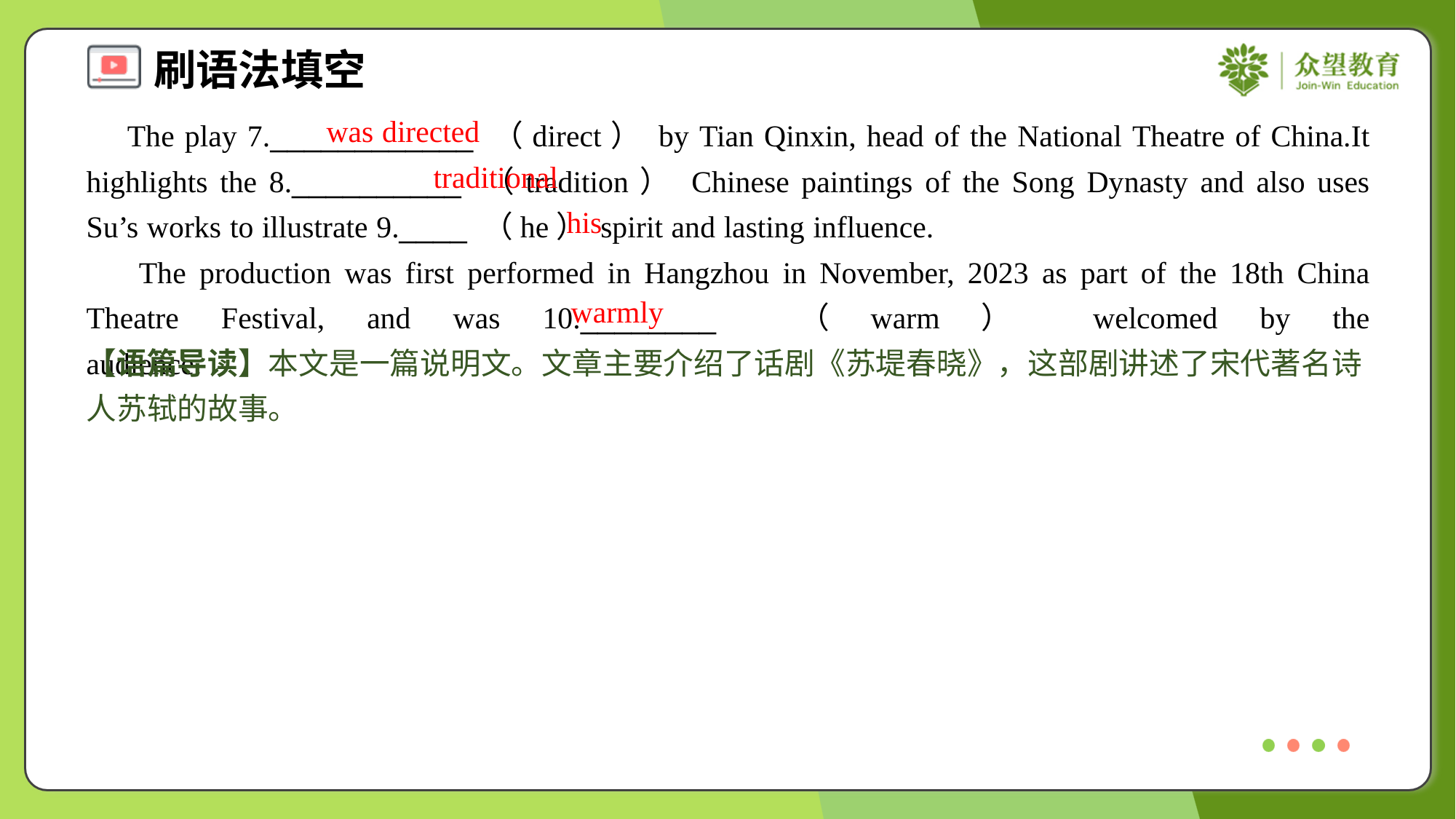

was directed
    The play 7.____________ （direct） by Tian Qinxin, head of the National Theatre of China.It highlights the 8.__________ （tradition） Chinese paintings of the Song Dynasty and also uses Su’s works to illustrate 9.____ （he） spirit and lasting influence.
    The production was first performed in Hangzhou in November, 2023 as part of the 18th China Theatre Festival, and was 10.________ （warm） welcomed by the audience.#1.4
traditional
his
warmly
【语篇导读】本文是一篇说明文。文章主要介绍了话剧《苏堤春晓》，这部剧讲述了宋代著名诗人苏轼的故事。